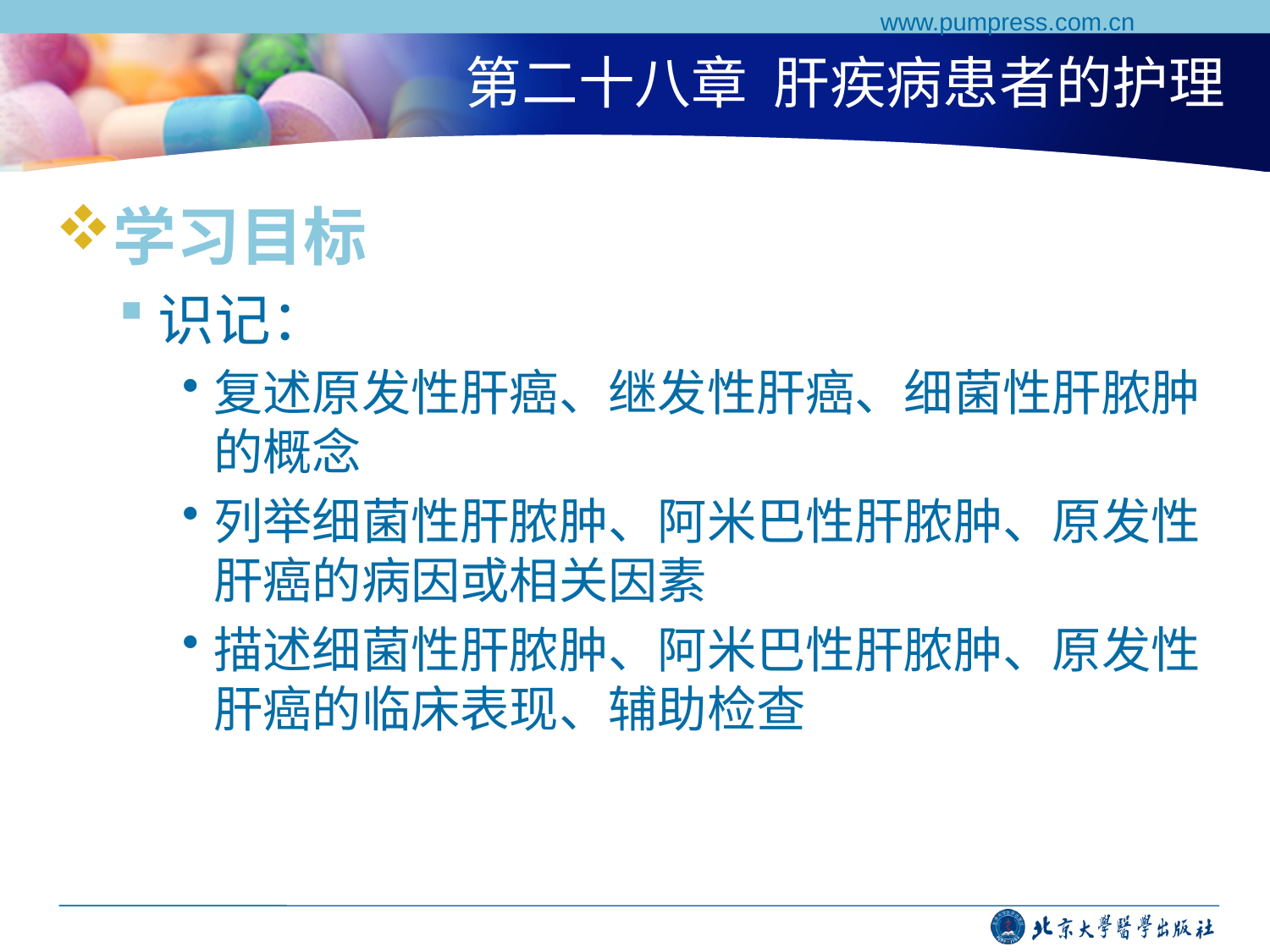

www.pumpress.com.cn
# 第二十八章  肝疾病患者的护理
学习目标
识记：
复述原发性肝癌、继发性肝癌、细菌性肝脓肿的概念
列举细菌性肝脓肿、阿米巴性肝脓肿、原发性肝癌的病因或相关因素
描述细菌性肝脓肿、阿米巴性肝脓肿、原发性肝癌的临床表现、辅助检查